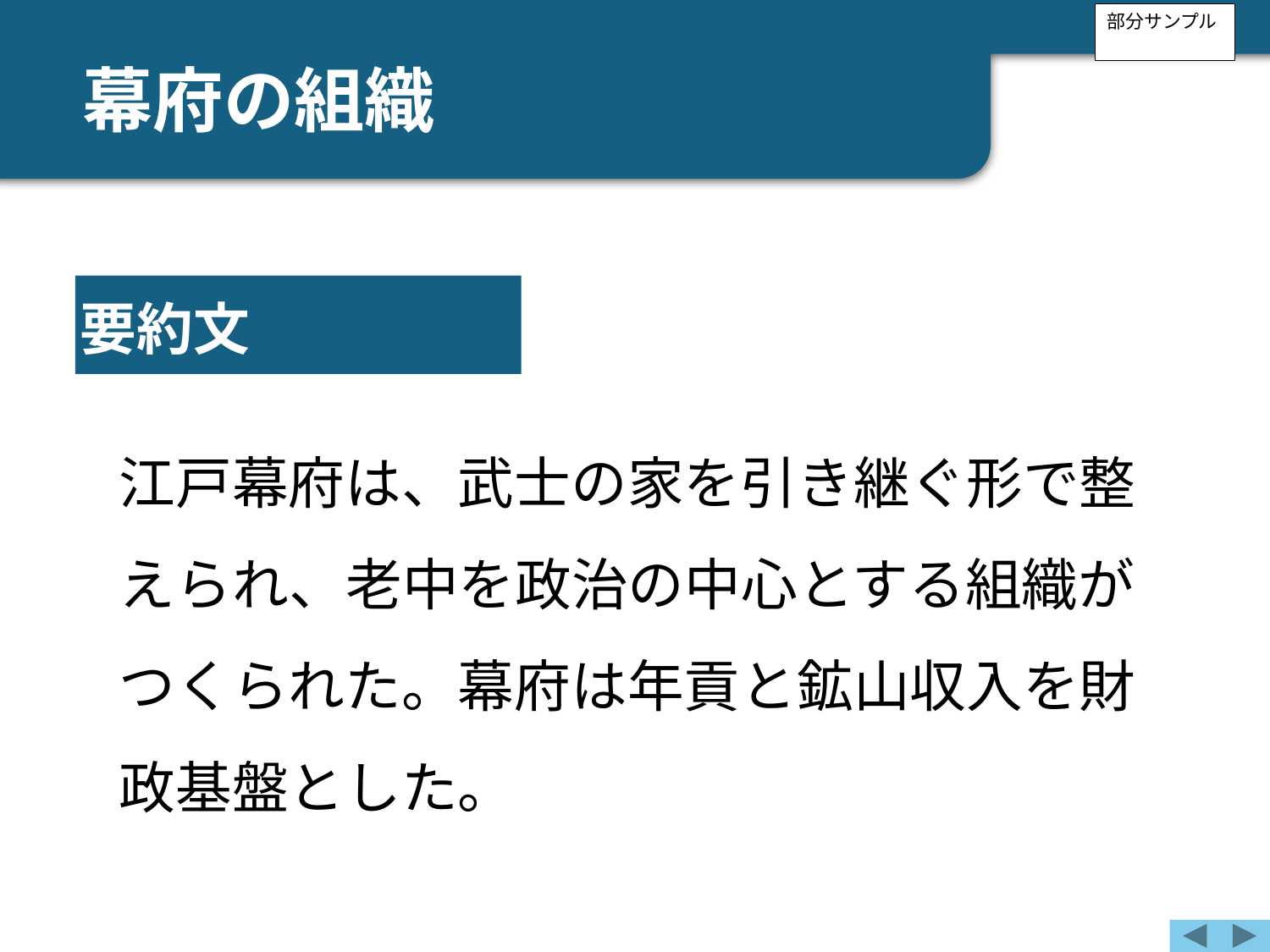

部分サンプル
幕府の組織
要約文
江戸幕府は、武士の家を引き継ぐ形で整えられ、老中を政治の中心とする組織がつくられた。幕府は年貢と鉱山収入を財政基盤とした。